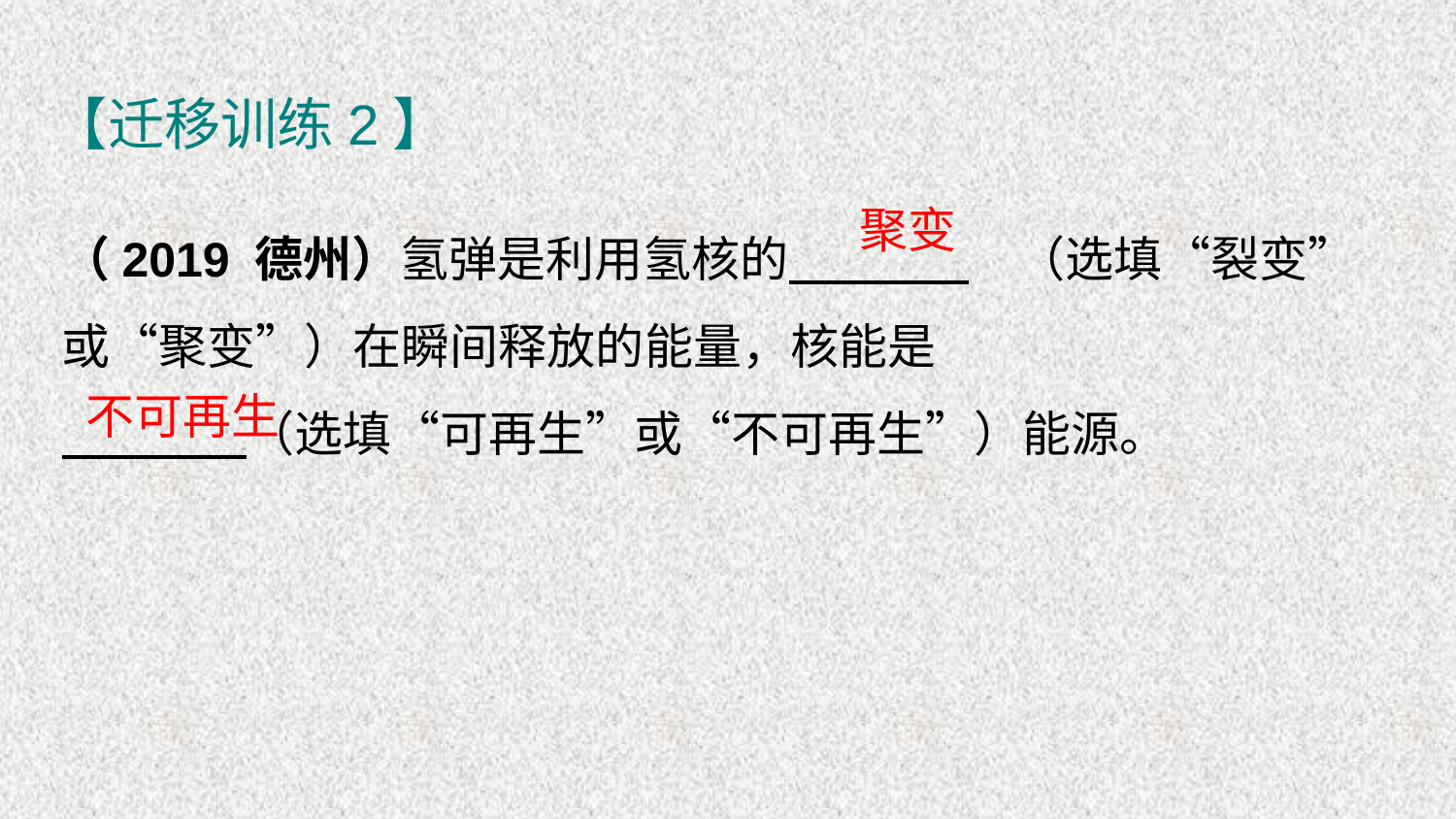

【迁移训练2】
（2019 德州）氢弹是利用氢核的　            　（选填“裂变”或“聚变”）在瞬间释放的能量，核能是
　        　（选填“可再生”或“不可再生”）能源。
聚变
不可再生